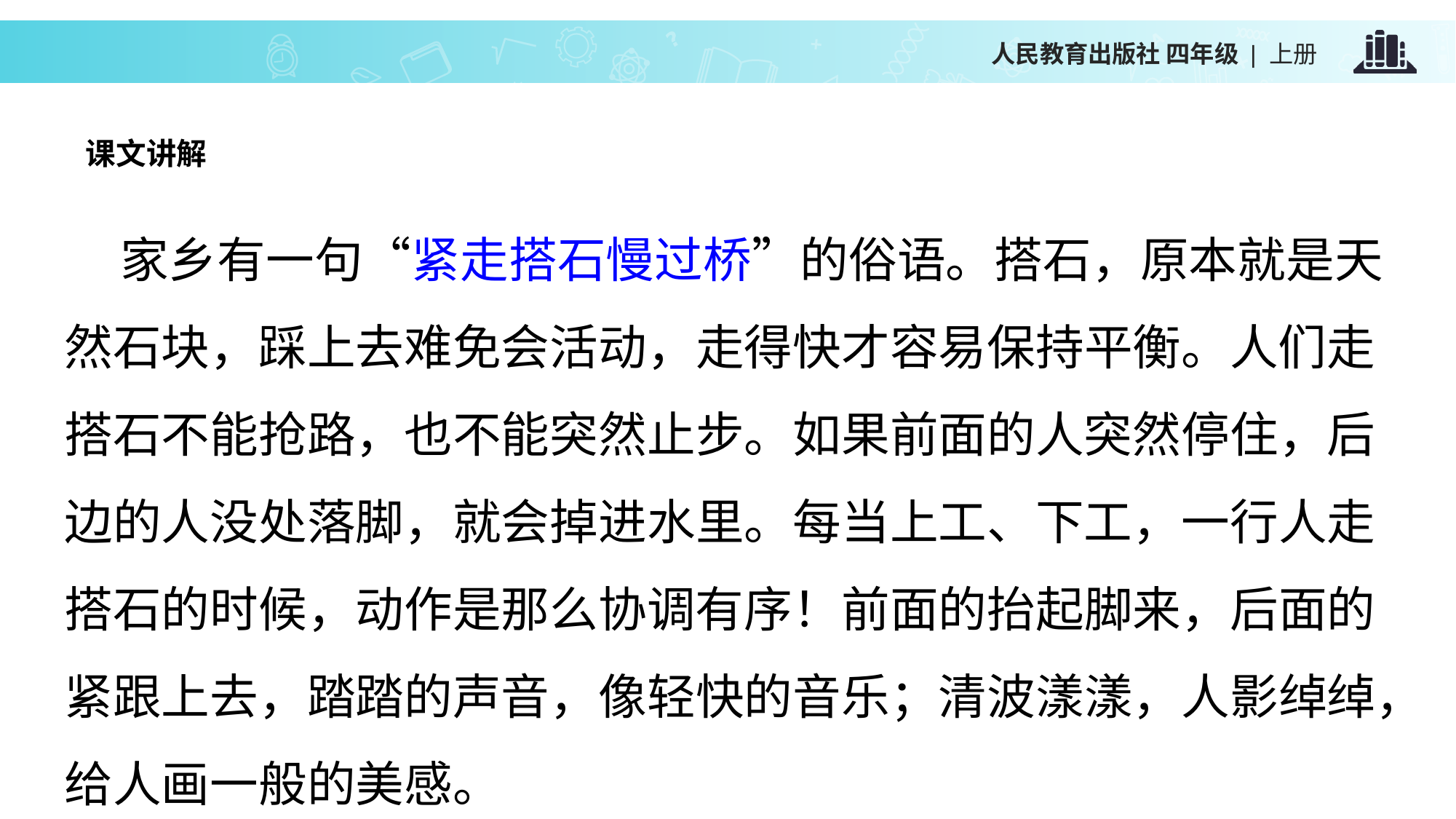

课文讲解
    家乡有一句“紧走搭石慢过桥”的俗语。搭石，原本就是天然石块，踩上去难免会活动，走得快才容易保持平衡。人们走搭石不能抢路，也不能突然止步。如果前面的人突然停住，后边的人没处落脚，就会掉进水里。每当上工、下工，一行人走搭石的时候，动作是那么协调有序！前面的抬起脚来，后面的紧跟上去，踏踏的声音，像轻快的音乐；清波漾漾，人影绰绰，给人画一般的美感。